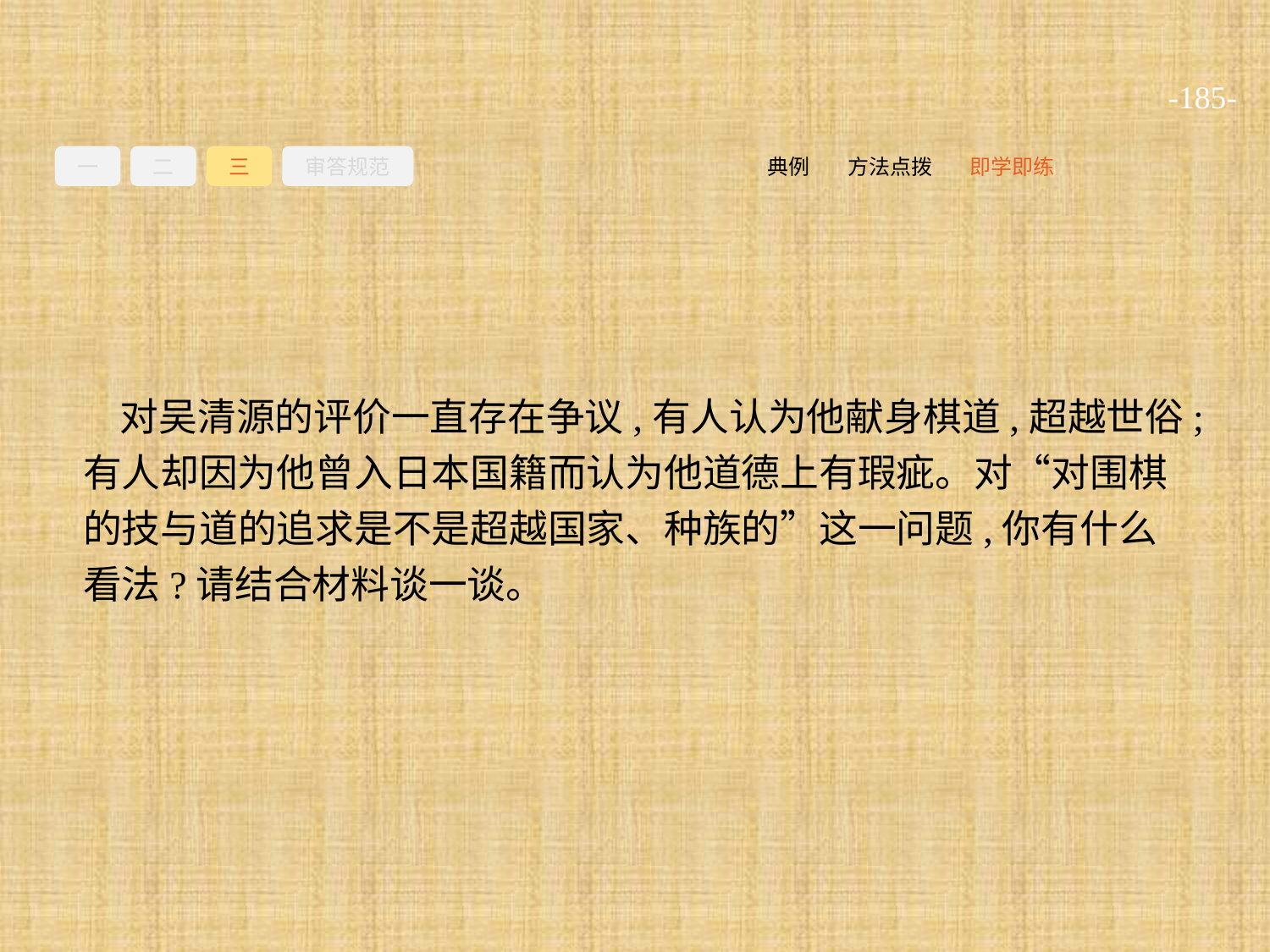

-185-
一
二
三
审答规范
即学即练
方法点拨
典例
对吴清源的评价一直存在争议,有人认为他献身棋道,超越世俗;有人却因为他曾入日本国籍而认为他道德上有瑕疵。对“对围棋的技与道的追求是不是超越国家、种族的”这一问题,你有什么看法?请结合材料谈一谈。